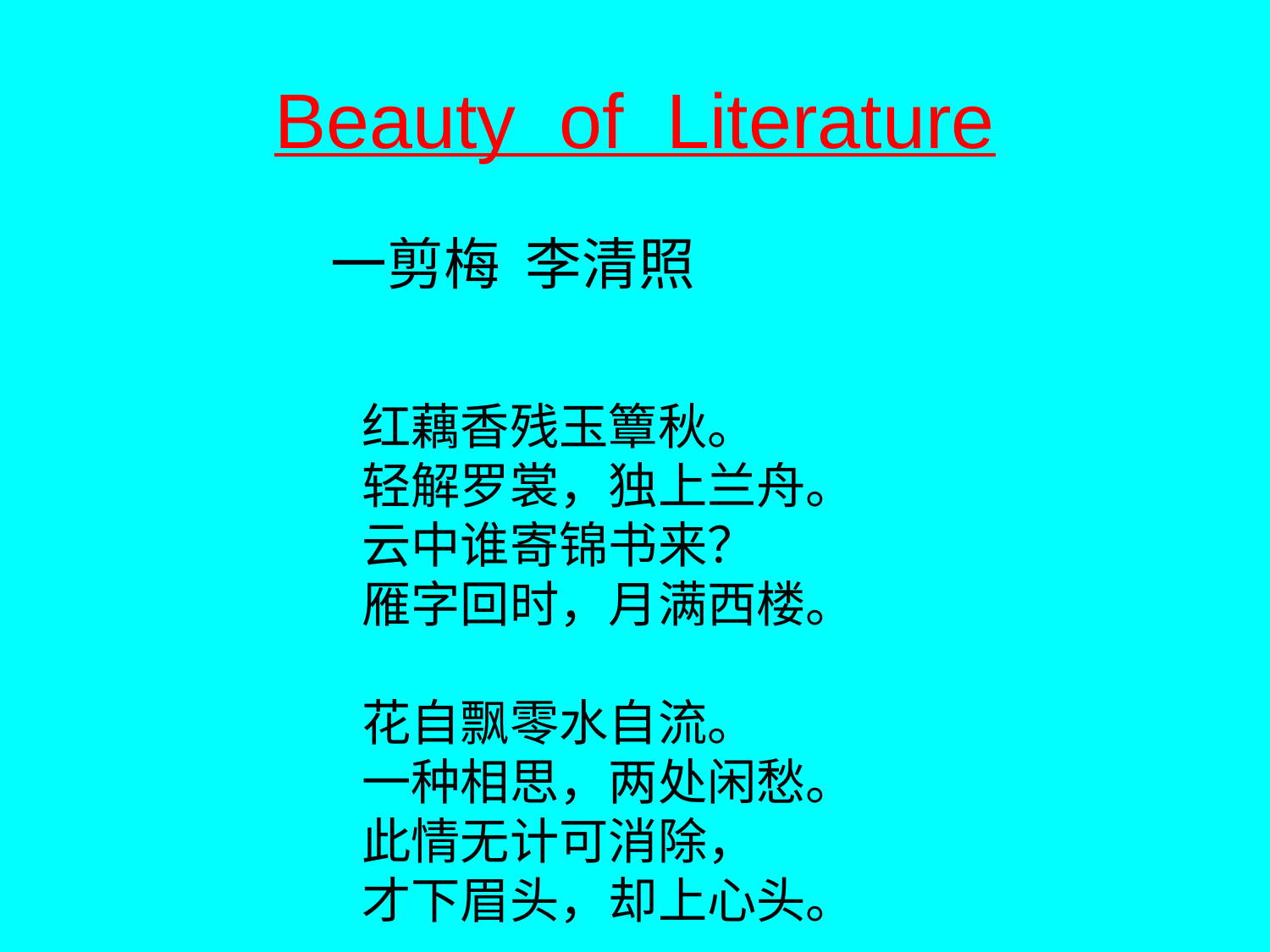

# Beauty  of  Literature
                   一剪梅  李清照
红藕香残玉簟秋。
轻解罗裳，独上兰舟。
云中谁寄锦书来？
雁字回时，月满西楼。

花自飘零水自流。
一种相思，两处闲愁。
此情无计可消除，
才下眉头，却上心头。